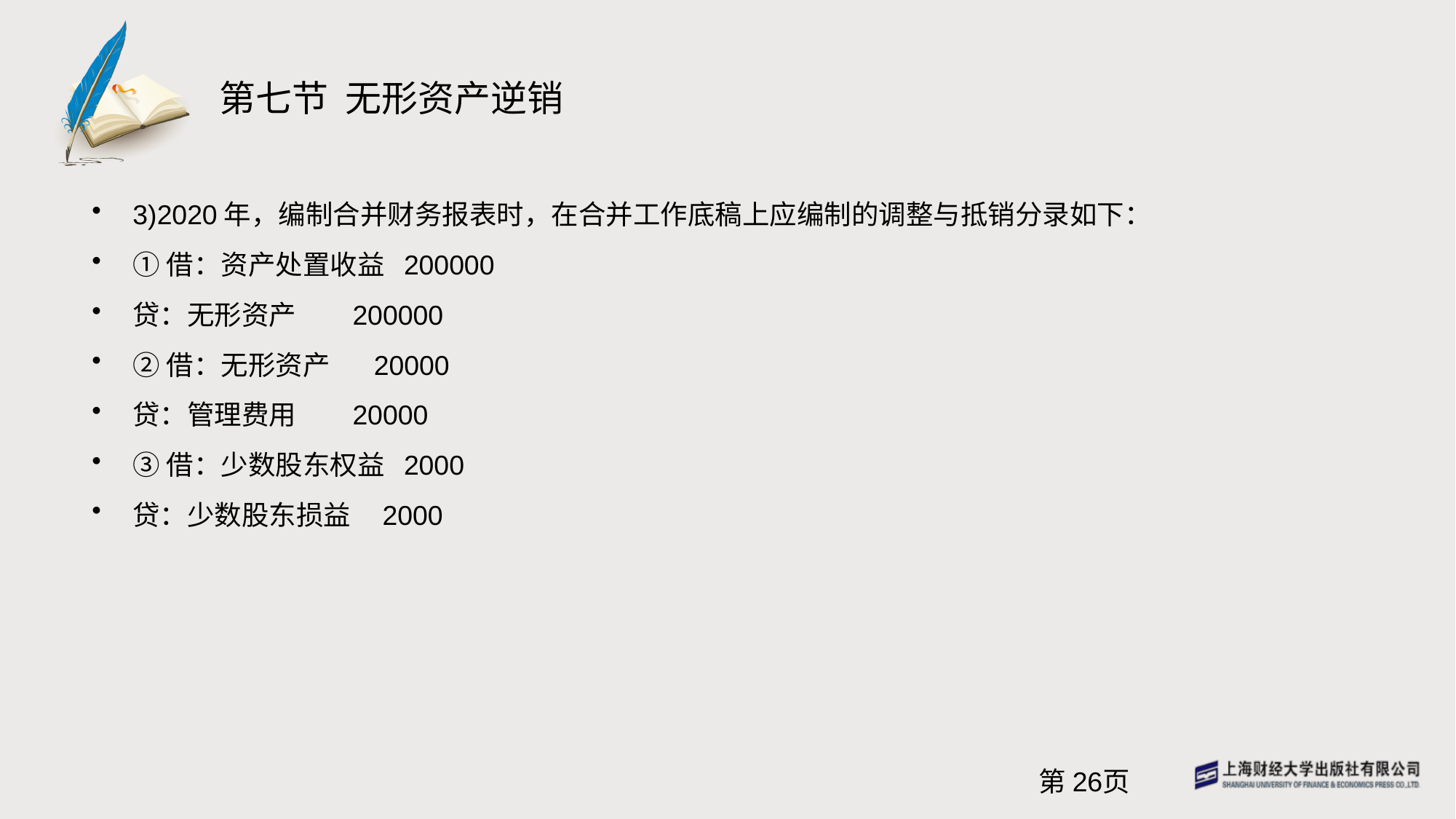

# 第七节  无形资产逆销
3)2020年，编制合并财务报表时，在合并工作底稿上应编制的调整与抵销分录如下：
①借：资产处置收益  200000
贷：无形资产        200000
②借：无形资产      20000
贷：管理费用        20000
③借：少数股东权益  2000
贷：少数股东损益    2000

26